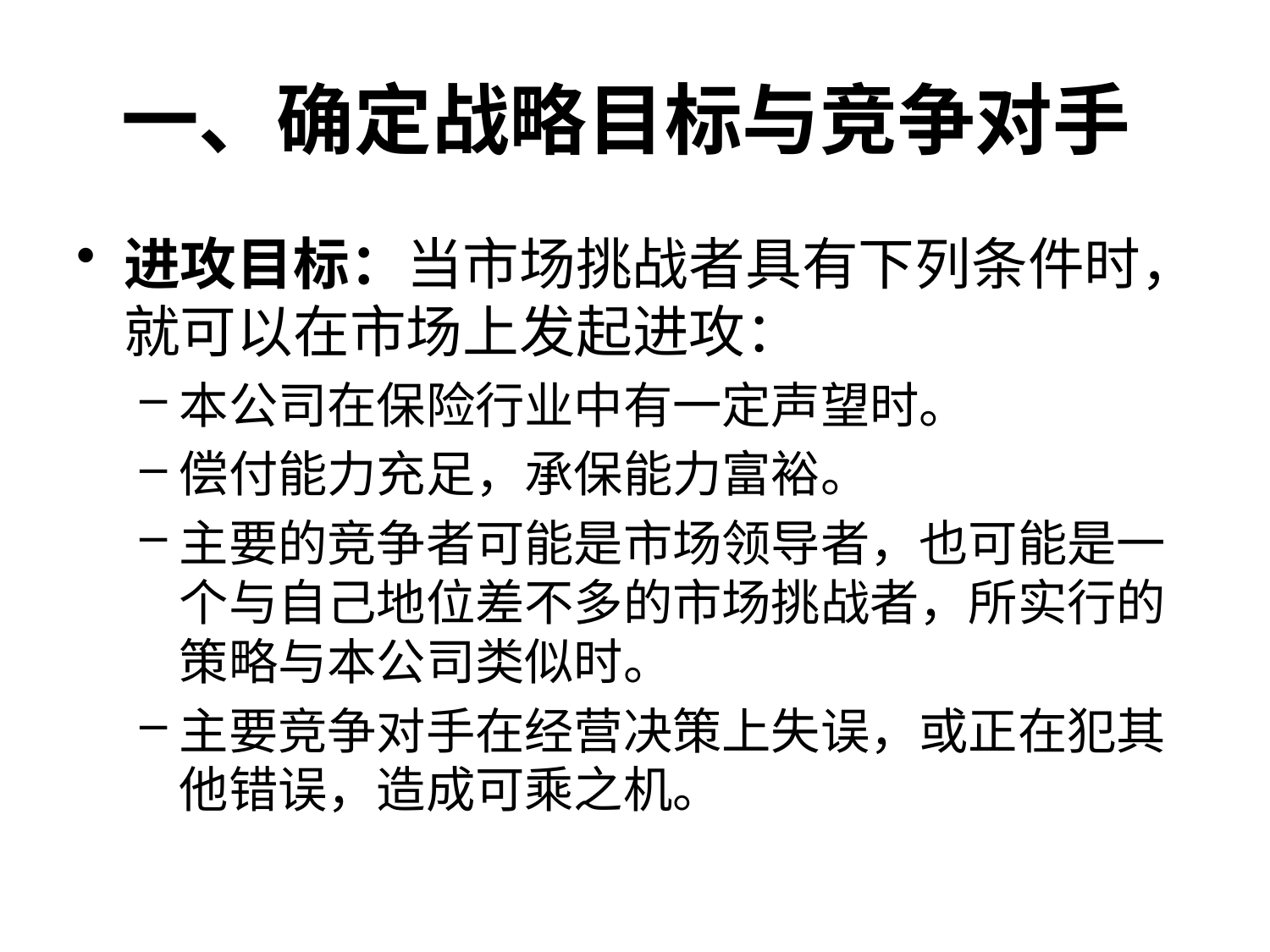

# 一、确定战略目标与竞争对手
进攻目标：当市场挑战者具有下列条件时，就可以在市场上发起进攻：
本公司在保险行业中有一定声望时。
偿付能力充足，承保能力富裕。
主要的竞争者可能是市场领导者，也可能是一个与自己地位差不多的市场挑战者，所实行的策略与本公司类似时。
主要竞争对手在经营决策上失误，或正在犯其他错误，造成可乘之机。